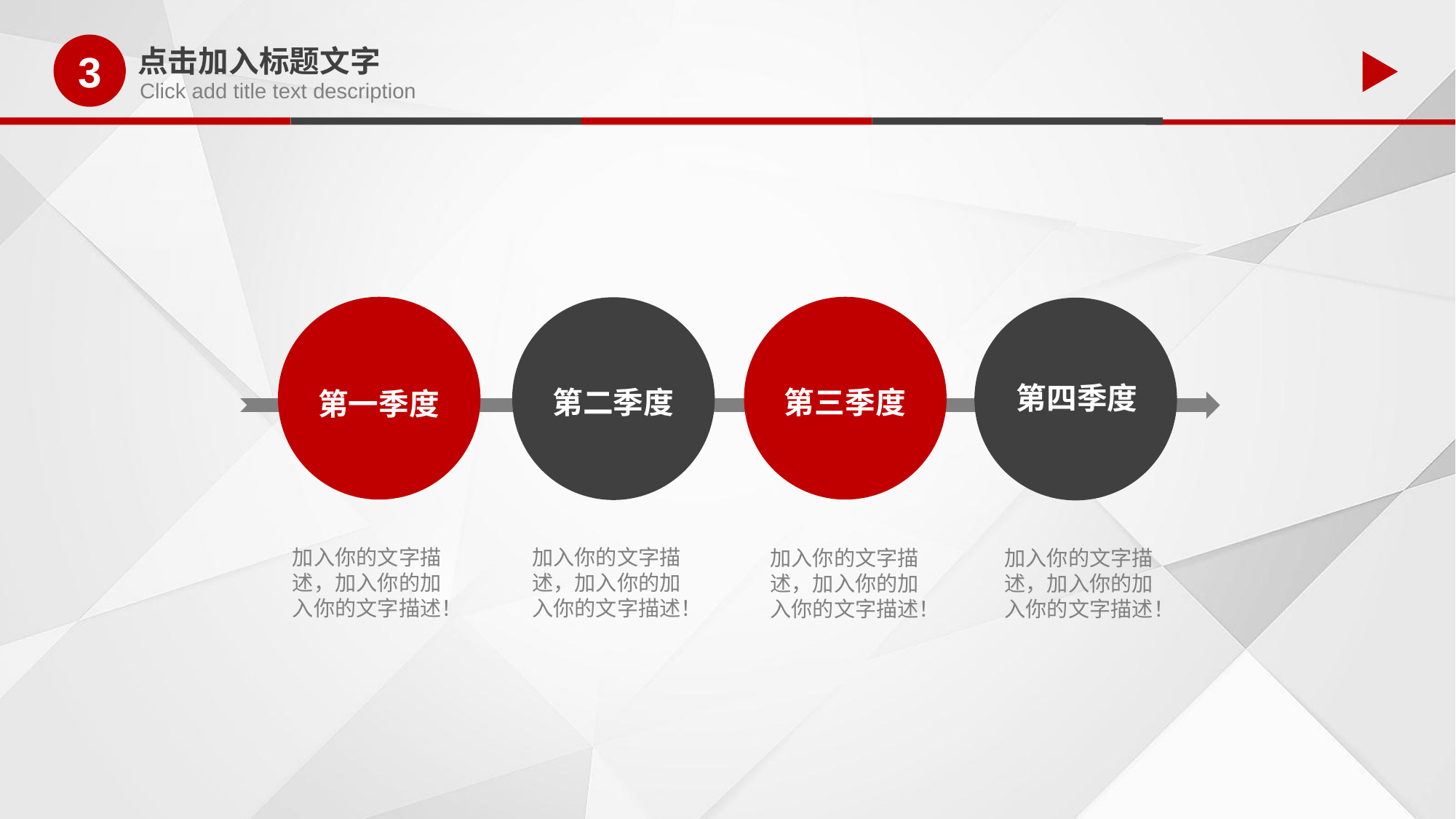

3
点击加入标题文字
Click add title text description

第一季度

第三季度

第二季度

第四季度

加入你的文字描述，加入你的加入你的文字描述！
加入你的文字描述，加入你的加入你的文字描述！
加入你的文字描述，加入你的加入你的文字描述！
加入你的文字描述，加入你的加入你的文字描述！